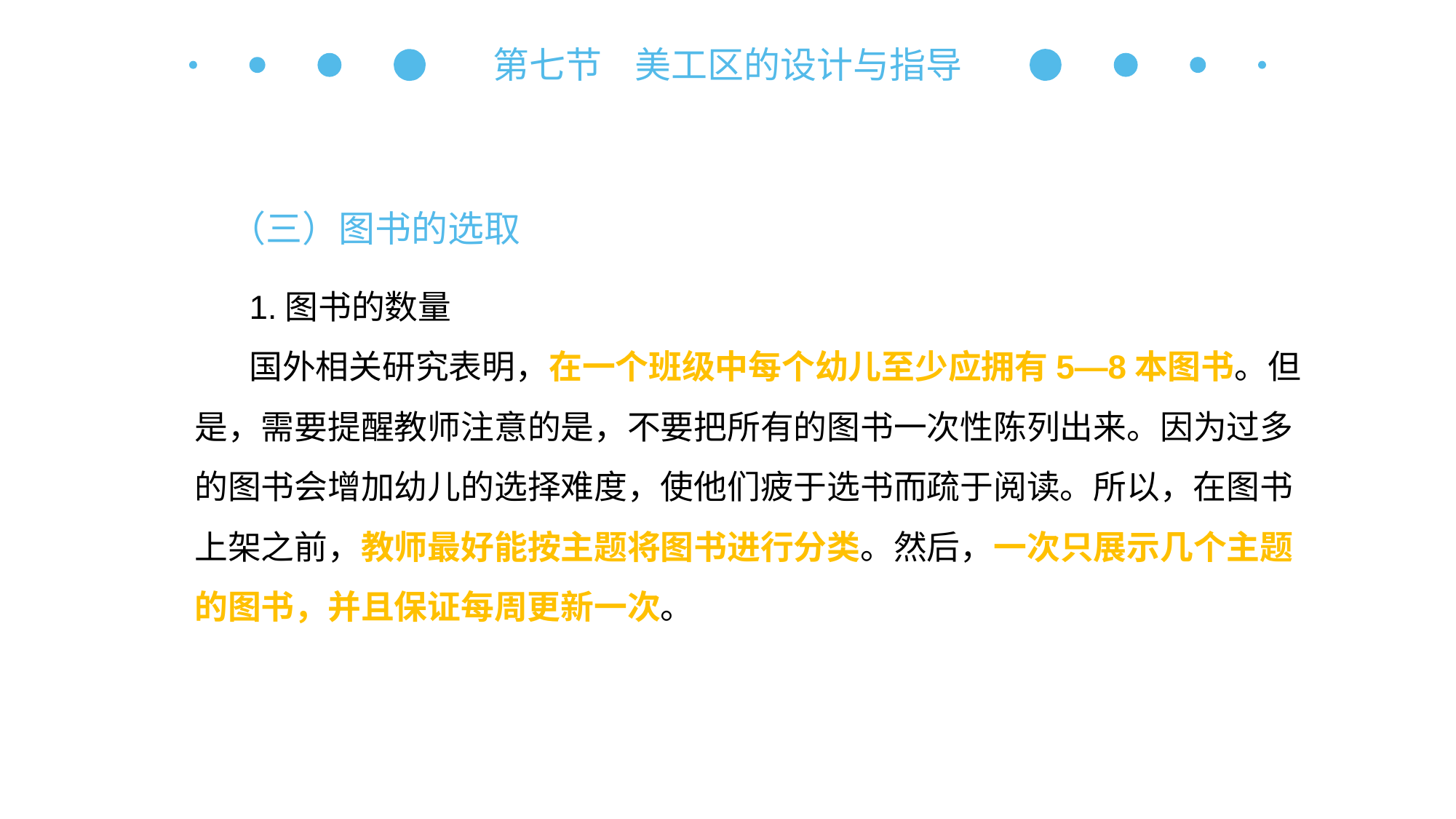

第七节    美工区的设计与指导

（三）图书的选取
1.图书的数量
国外相关研究表明，在一个班级中每个幼儿至少应拥有5—8本图书。但是，需要提醒教师注意的是，不要把所有的图书一次性陈列出来。因为过多的图书会增加幼儿的选择难度，使他们疲于选书而疏于阅读。所以，在图书上架之前，教师最好能按主题将图书进行分类。然后，一次只展示几个主题的图书，并且保证每周更新一次。